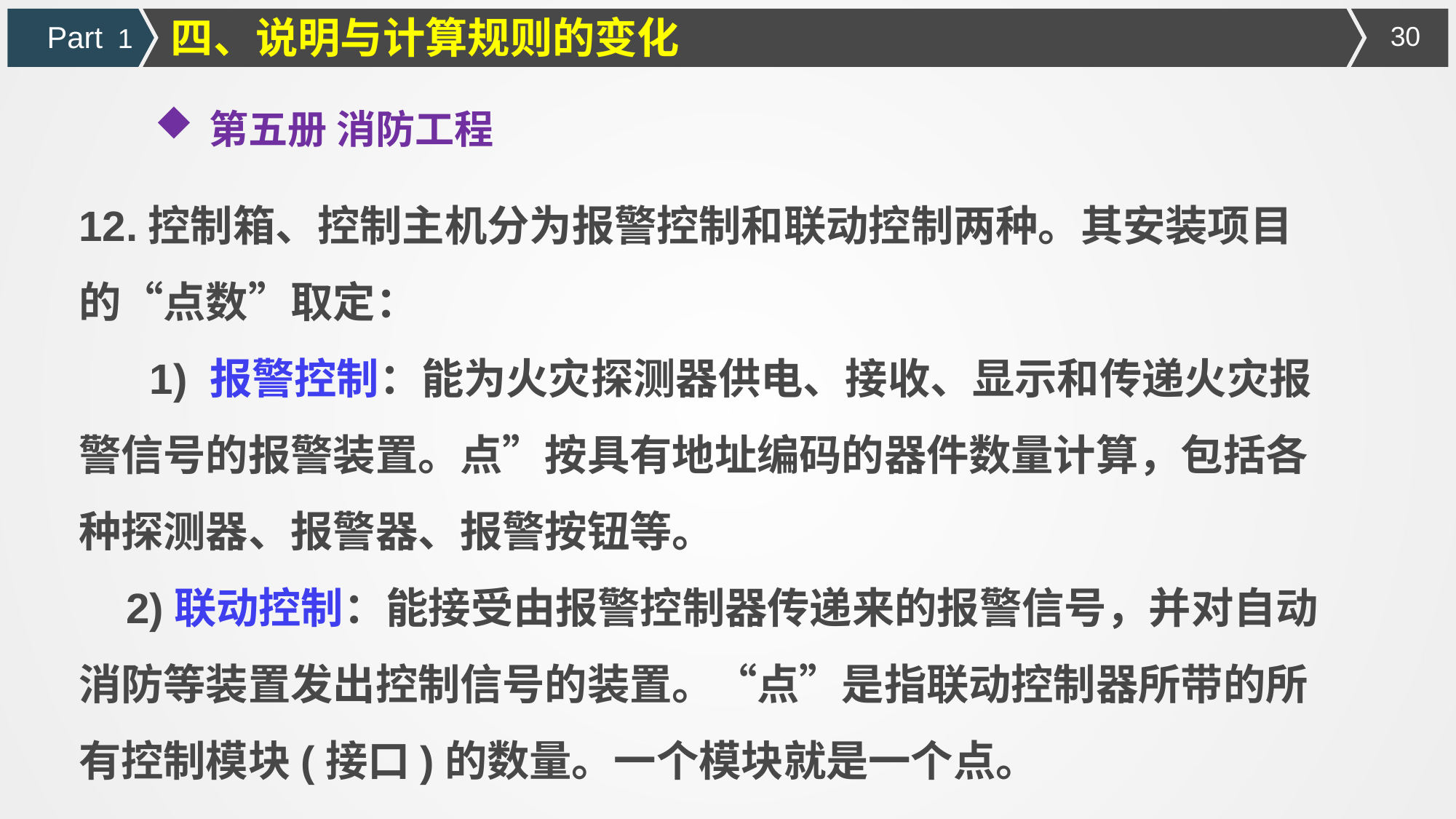

四、说明与计算规则的变化
Part  1
第五册 消防工程
12.控制箱、控制主机分为报警控制和联动控制两种。其安装项目的“点数”取定：
      1) 报警控制：能为火灾探测器供电、接收、显示和传递火灾报
警信号的报警装置。点”按具有地址编码的器件数量计算，包括各种探测器、报警器、报警按钮等。
    2)联动控制：能接受由报警控制器传递来的报警信号，并对自动消防等装置发出控制信号的装置。“点”是指联动控制器所带的所有控制模块(接口)的数量。一个模块就是一个点。